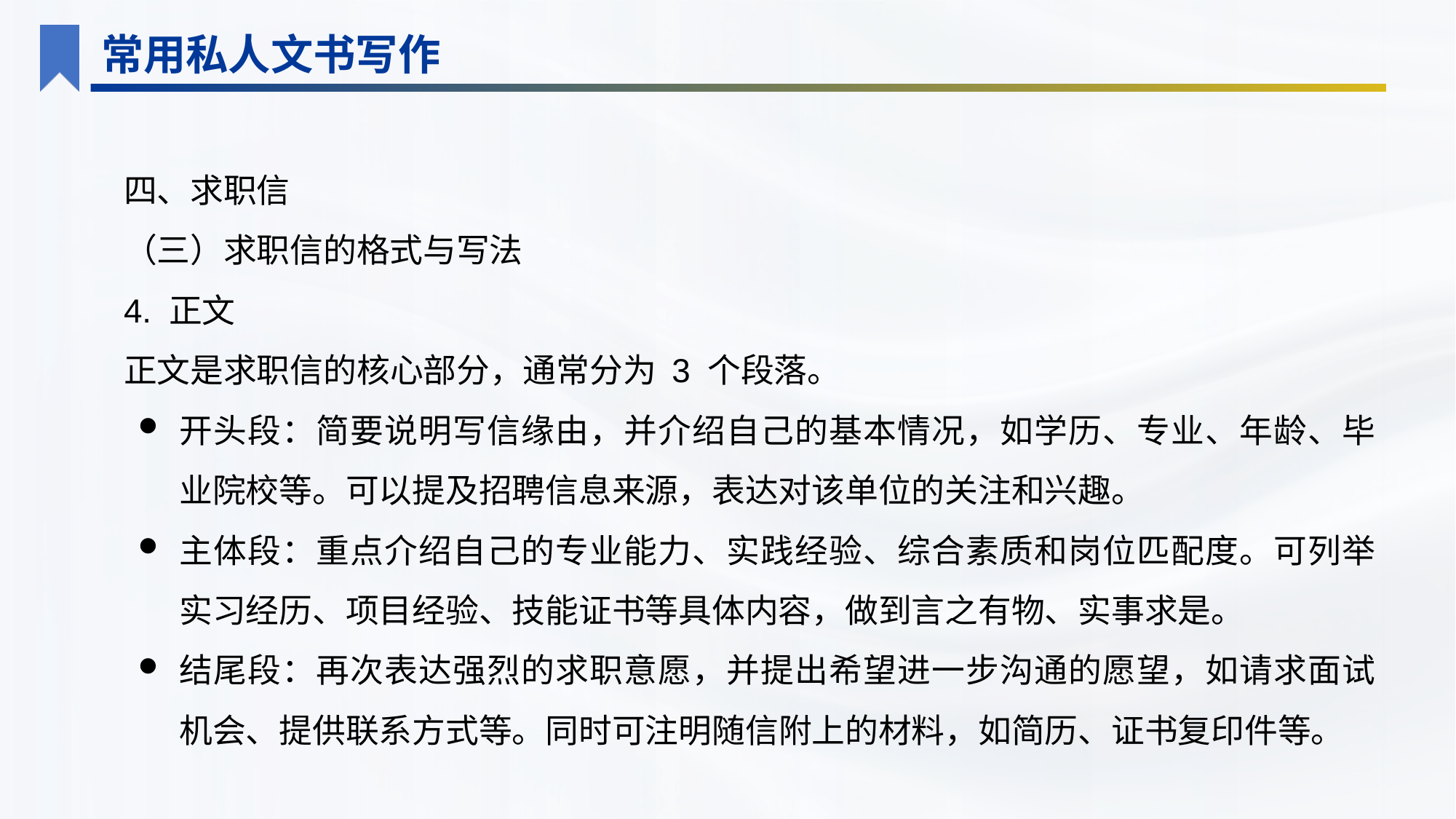

常用私人文书写作
四、求职信
（三）求职信的格式与写法
4. 正文
正文是求职信的核心部分，通常分为 3 个段落。
开头段：简要说明写信缘由，并介绍自己的基本情况，如学历、专业、年龄、毕业院校等。可以提及招聘信息来源，表达对该单位的关注和兴趣。
主体段：重点介绍自己的专业能力、实践经验、综合素质和岗位匹配度。可列举实习经历、项目经验、技能证书等具体内容，做到言之有物、实事求是。
结尾段：再次表达强烈的求职意愿，并提出希望进一步沟通的愿望，如请求面试机会、提供联系方式等。同时可注明随信附上的材料，如简历、证书复印件等。